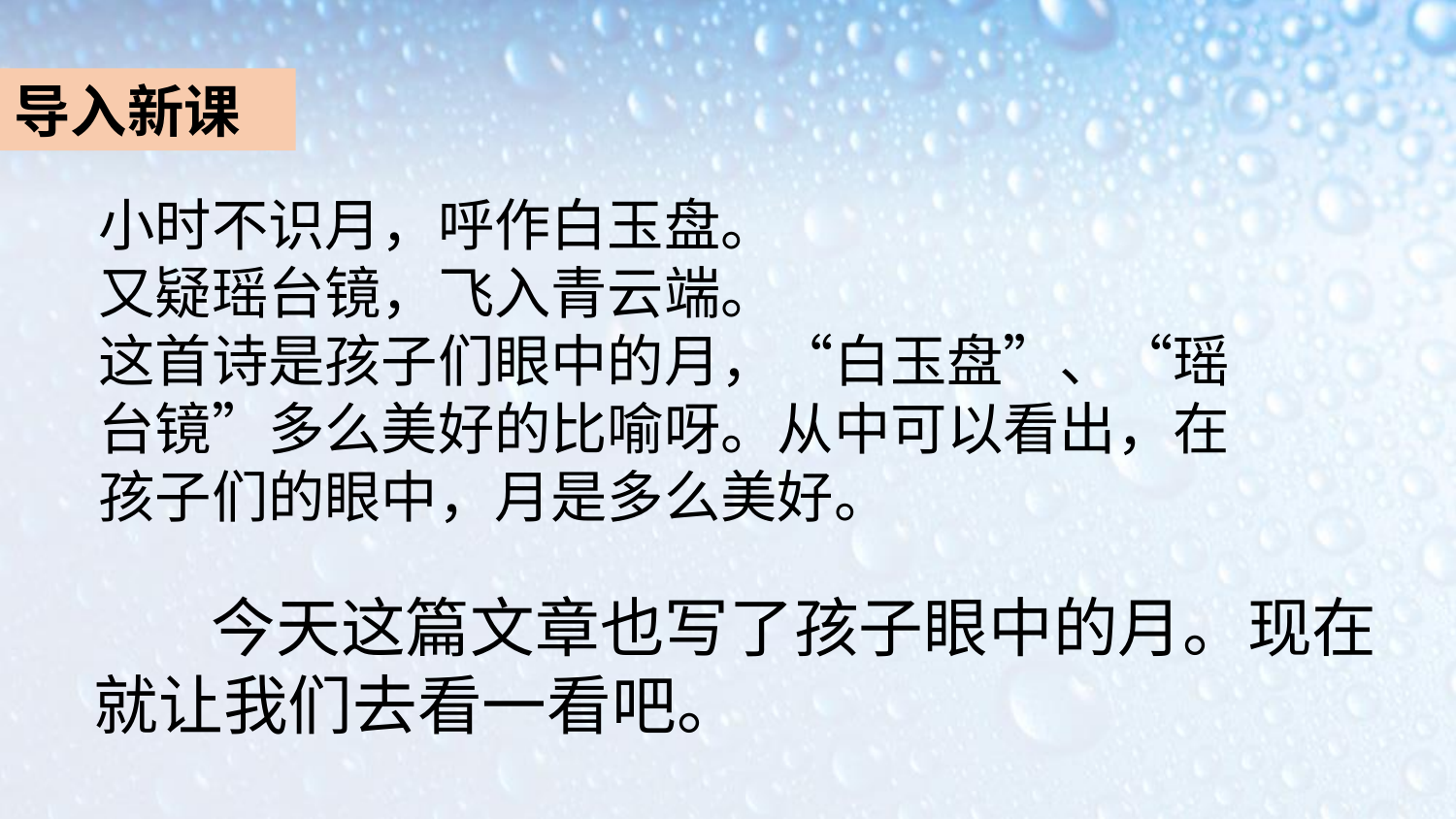

导入新课
小时不识月，呼作白玉盘。
又疑瑶台镜，飞入青云端。
这首诗是孩子们眼中的月，“白玉盘”、“瑶台镜”多么美好的比喻呀。从中可以看出，在孩子们的眼中，月是多么美好。
       今天这篇文章也写了孩子眼中的月。现在就让我们去看一看吧。